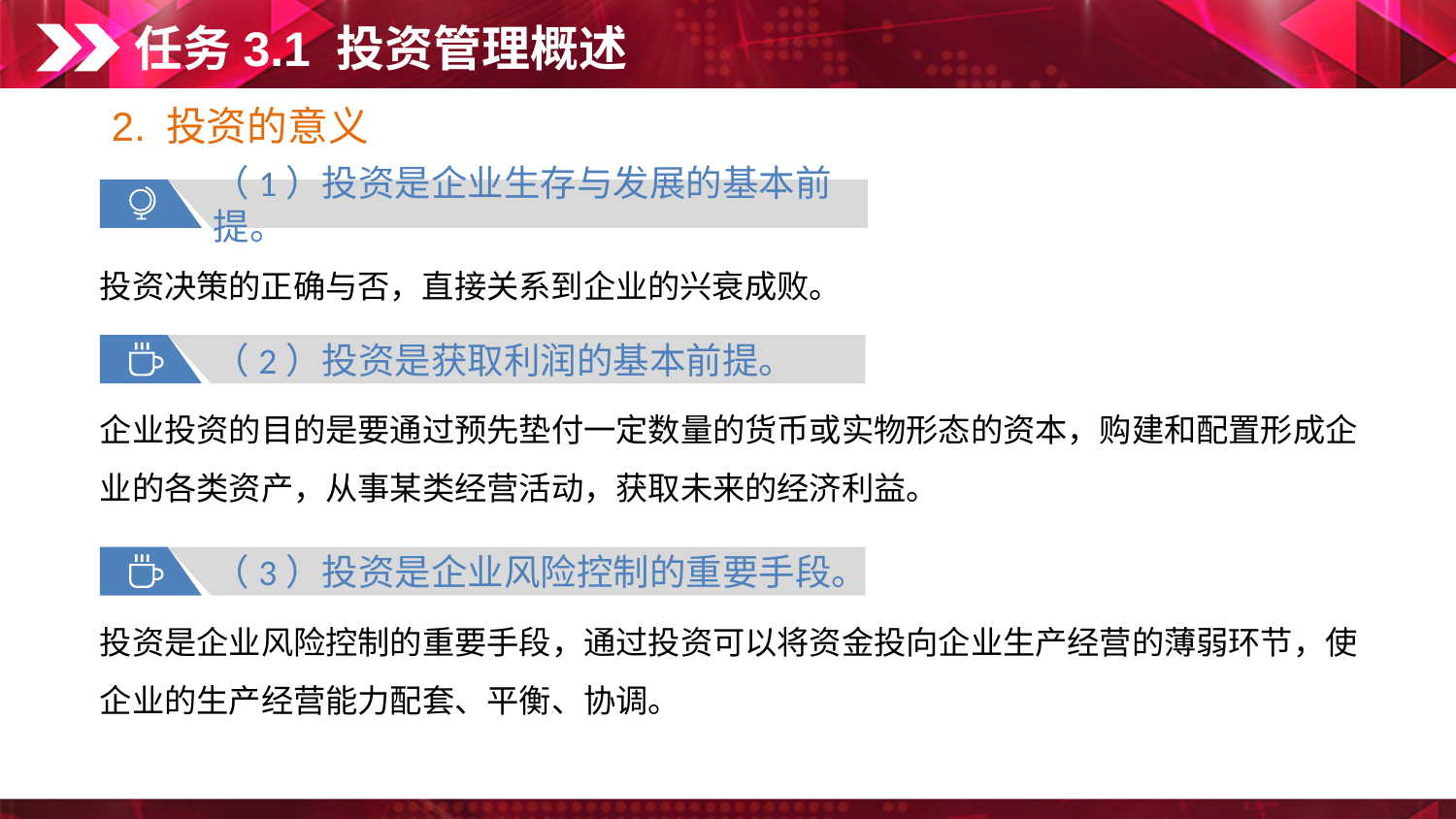

任务3.1 投资管理概述

2. 投资的意义

（1）投资是企业生存与发展的基本前提。

投资决策的正确与否，直接关系到企业的兴衰成败。

（2）投资是获取利润的基本前提。

企业投资的目的是要通过预先垫付一定数量的货币或实物形态的资本，购建和配置形成企业的各类资产，从事某类经营活动，获取未来的经济利益。

（3）投资是企业风险控制的重要手段。

投资是企业风险控制的重要手段，通过投资可以将资金投向企业生产经营的薄弱环节，使企业的生产经营能力配套、平衡、协调。